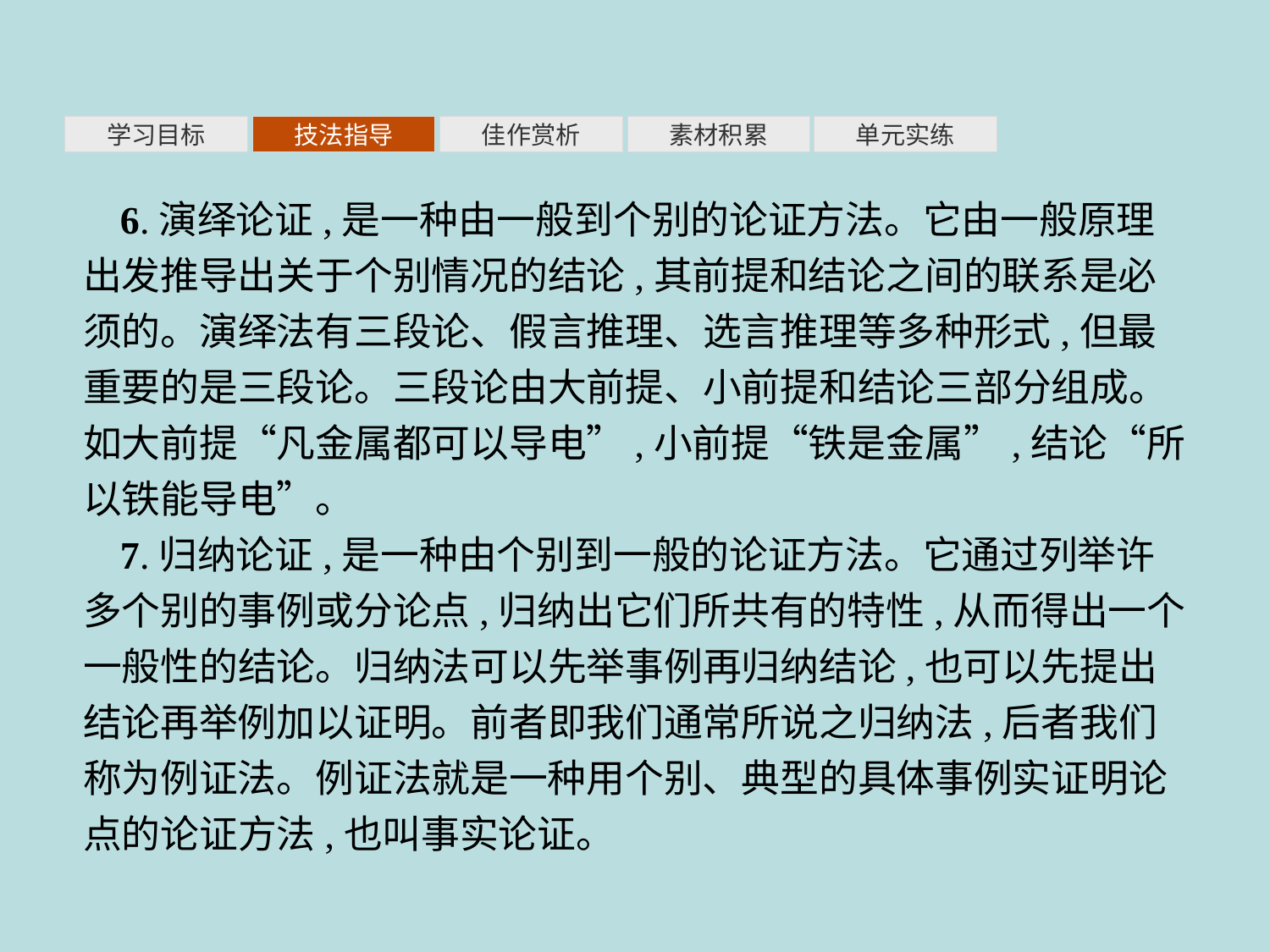

素材积累
学习目标
技法指导
佳作赏析
单元实练
6.演绎论证,是一种由一般到个别的论证方法。它由一般原理出发推导出关于个别情况的结论,其前提和结论之间的联系是必须的。演绎法有三段论、假言推理、选言推理等多种形式,但最重要的是三段论。三段论由大前提、小前提和结论三部分组成。如大前提“凡金属都可以导电”,小前提“铁是金属”,结论“所以铁能导电”。
7.归纳论证,是一种由个别到一般的论证方法。它通过列举许多个别的事例或分论点,归纳出它们所共有的特性,从而得出一个一般性的结论。归纳法可以先举事例再归纳结论,也可以先提出结论再举例加以证明。前者即我们通常所说之归纳法,后者我们称为例证法。例证法就是一种用个别、典型的具体事例实证明论点的论证方法,也叫事实论证。